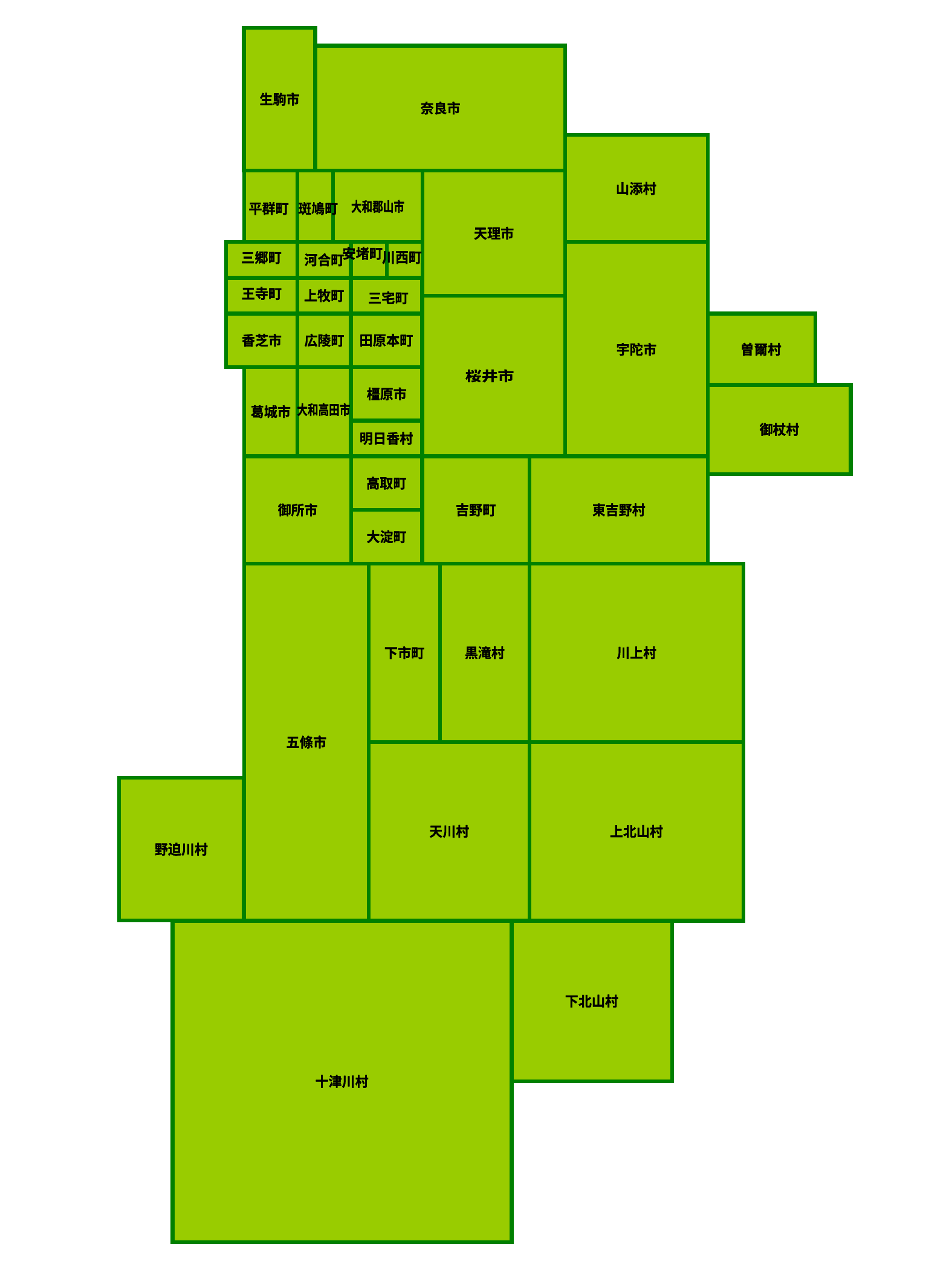

生駒市
生駒市
奈良市
奈良市
山添村
山添村
大和郡山市
大和郡山市
平群町
平群町
斑鳩町
斑鳩町
天理市
天理市
安堵町
安堵町
三郷町
三郷町
川西町
川西町
河合町
河合町
王寺町
王寺町
上牧町
上牧町
三宅町
三宅町
香芝市
香芝市
広陵町
広陵町
田原本町
田原本町
宇陀市
宇陀市
曽爾村
曽爾村
桜井市
桜井市
橿原市
橿原市
大和高田市
大和高田市
葛城市
葛城市
御杖村
御杖村
明日香村
明日香村
高取町
高取町
御所市
御所市
吉野町
吉野町
東吉野村
東吉野村
大淀町
大淀町
下市町
下市町
黒滝村
黒滝村
川上村
川上村
五條市
五條市
天川村
天川村
上北山村
上北山村
野迫川村
野迫川村
下北山村
下北山村
十津川村
十津川村